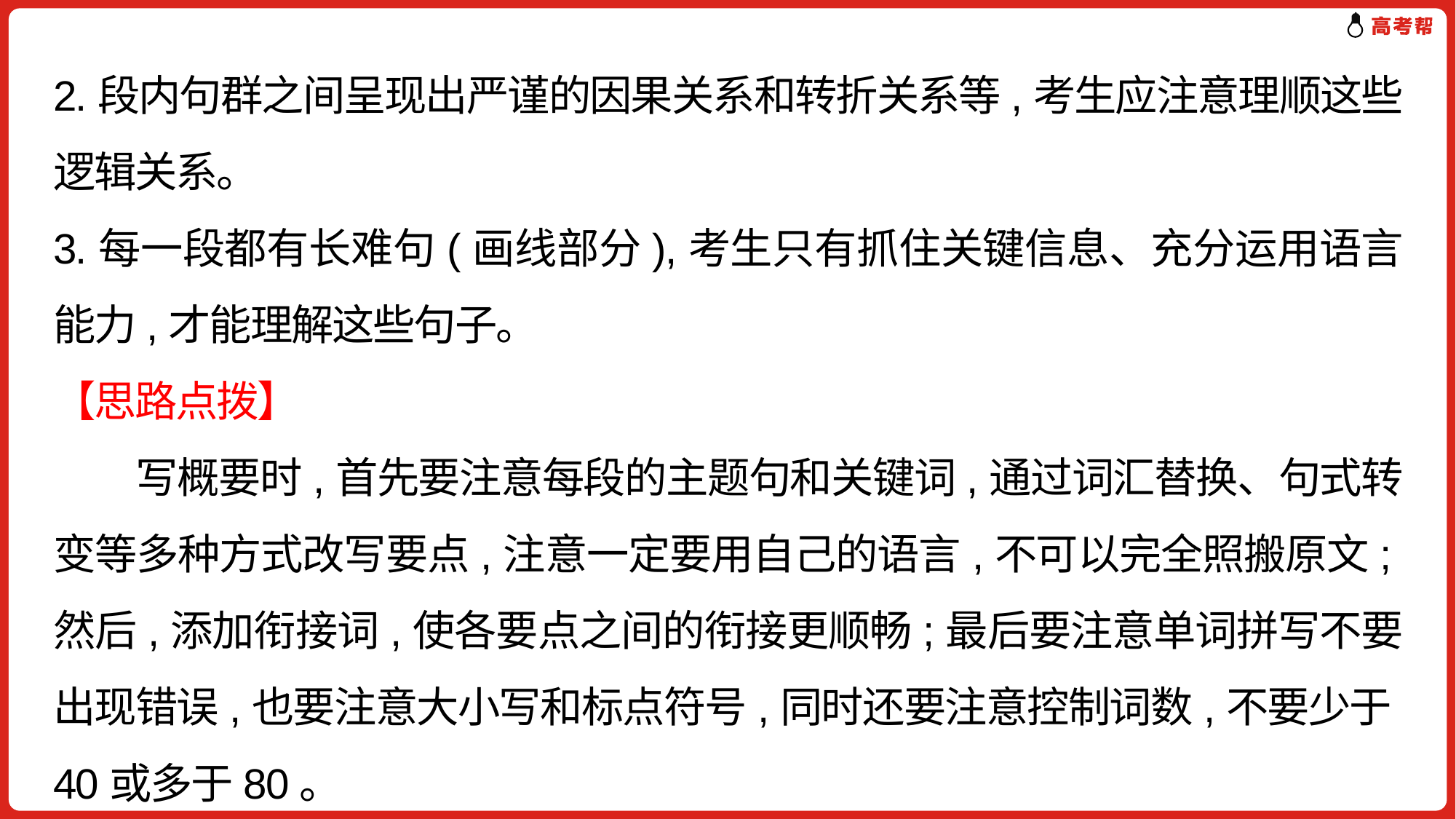

2.段内句群之间呈现出严谨的因果关系和转折关系等,考生应注意理顺这些逻辑关系。
3.每一段都有长难句(画线部分),考生只有抓住关键信息、充分运用语言能力,才能理解这些句子。
【思路点拨】
　　写概要时,首先要注意每段的主题句和关键词,通过词汇替换、句式转变等多种方式改写要点,注意一定要用自己的语言,不可以完全照搬原文;然后,添加衔接词,使各要点之间的衔接更顺畅;最后要注意单词拼写不要出现错误,也要注意大小写和标点符号,同时还要注意控制词数,不要少于40或多于80。